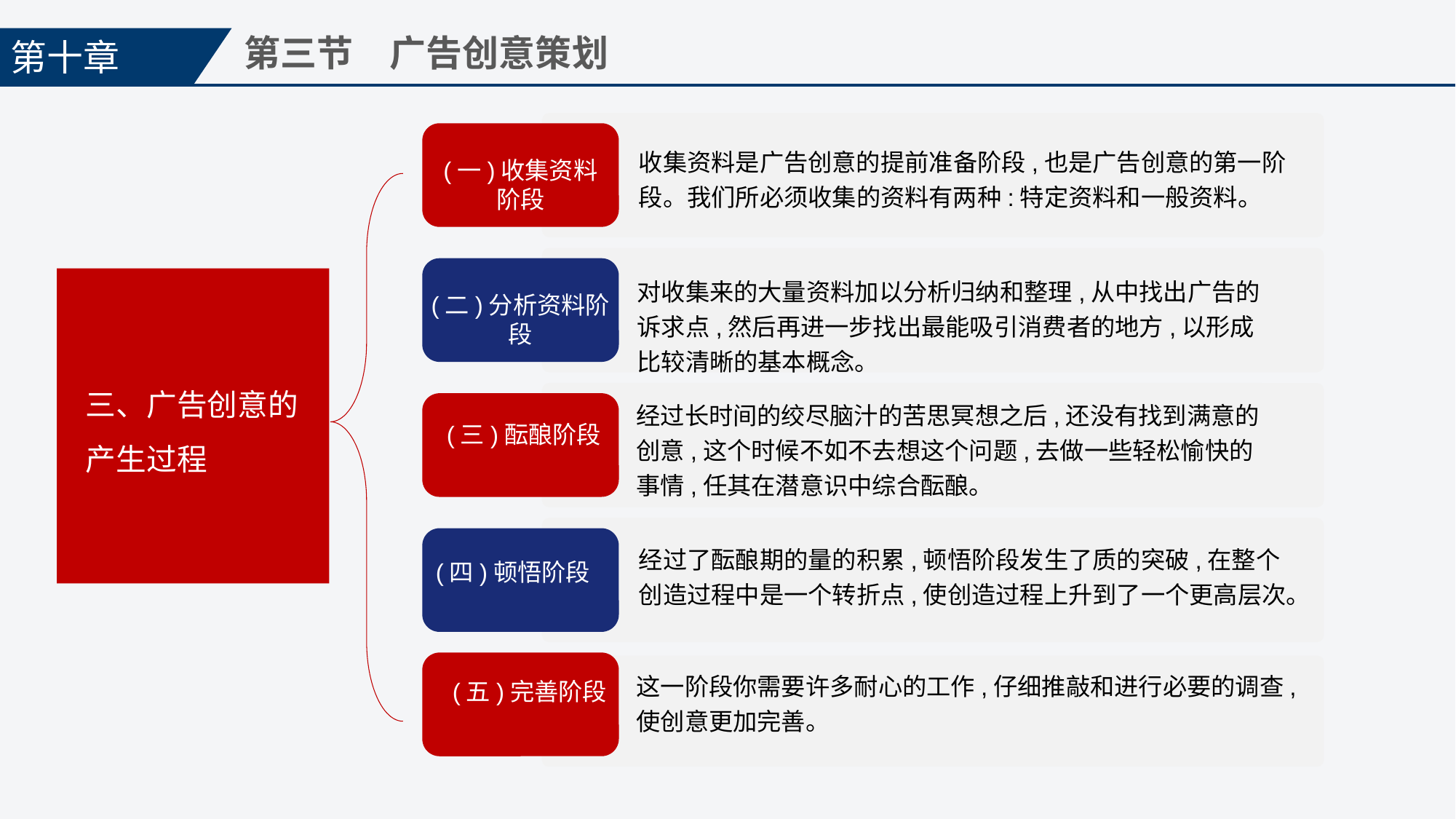

第十章
第三节　广告创意策划

(一)收集资料阶段
收集资料是广告创意的提前准备阶段,也是广告创意的第一阶段。我们所必须收集的资料有两种:特定资料和一般资料。

(二)分析资料阶段
对收集来的大量资料加以分析归纳和整理,从中找出广告的诉求点,然后再进一步找出最能吸引消费者的地方,以形成比较清晰的基本概念。

三、广告创意的产生过程

经过长时间的绞尽脑汁的苦思冥想之后,还没有找到满意的创意,这个时候不如不去想这个问题,去做一些轻松愉快的事情,任其在潜意识中综合酝酿。

(三)酝酿阶段

(四)顿悟阶段
经过了酝酿期的量的积累,顿悟阶段发生了质的突破,在整个创造过程中是一个转折点,使创造过程上升到了一个更高层次。

(五)完善阶段

这一阶段你需要许多耐心的工作,仔细推敲和进行必要的调查,使创意更加完善。